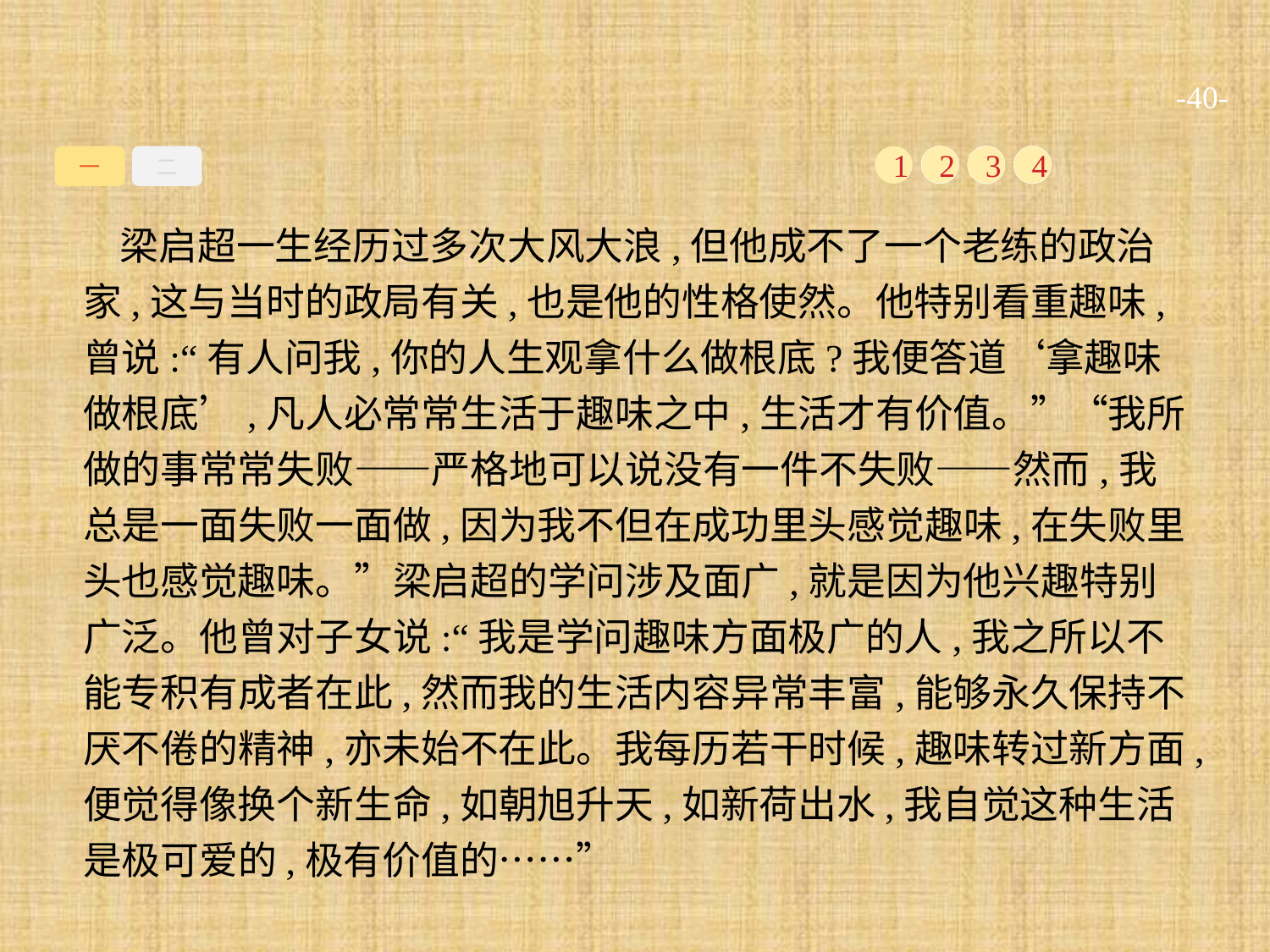

-40-
一
二
1
2
3
4
梁启超一生经历过多次大风大浪,但他成不了一个老练的政治家,这与当时的政局有关,也是他的性格使然。他特别看重趣味,曾说:“有人问我,你的人生观拿什么做根底?我便答道‘拿趣味做根底’,凡人必常常生活于趣味之中,生活才有价值。”“我所做的事常常失败——严格地可以说没有一件不失败——然而,我总是一面失败一面做,因为我不但在成功里头感觉趣味,在失败里头也感觉趣味。”梁启超的学问涉及面广,就是因为他兴趣特别广泛。他曾对子女说:“我是学问趣味方面极广的人,我之所以不能专积有成者在此,然而我的生活内容异常丰富,能够永久保持不厌不倦的精神,亦未始不在此。我每历若干时候,趣味转过新方面,便觉得像换个新生命,如朝旭升天,如新荷出水,我自觉这种生活是极可爱的,极有价值的……”